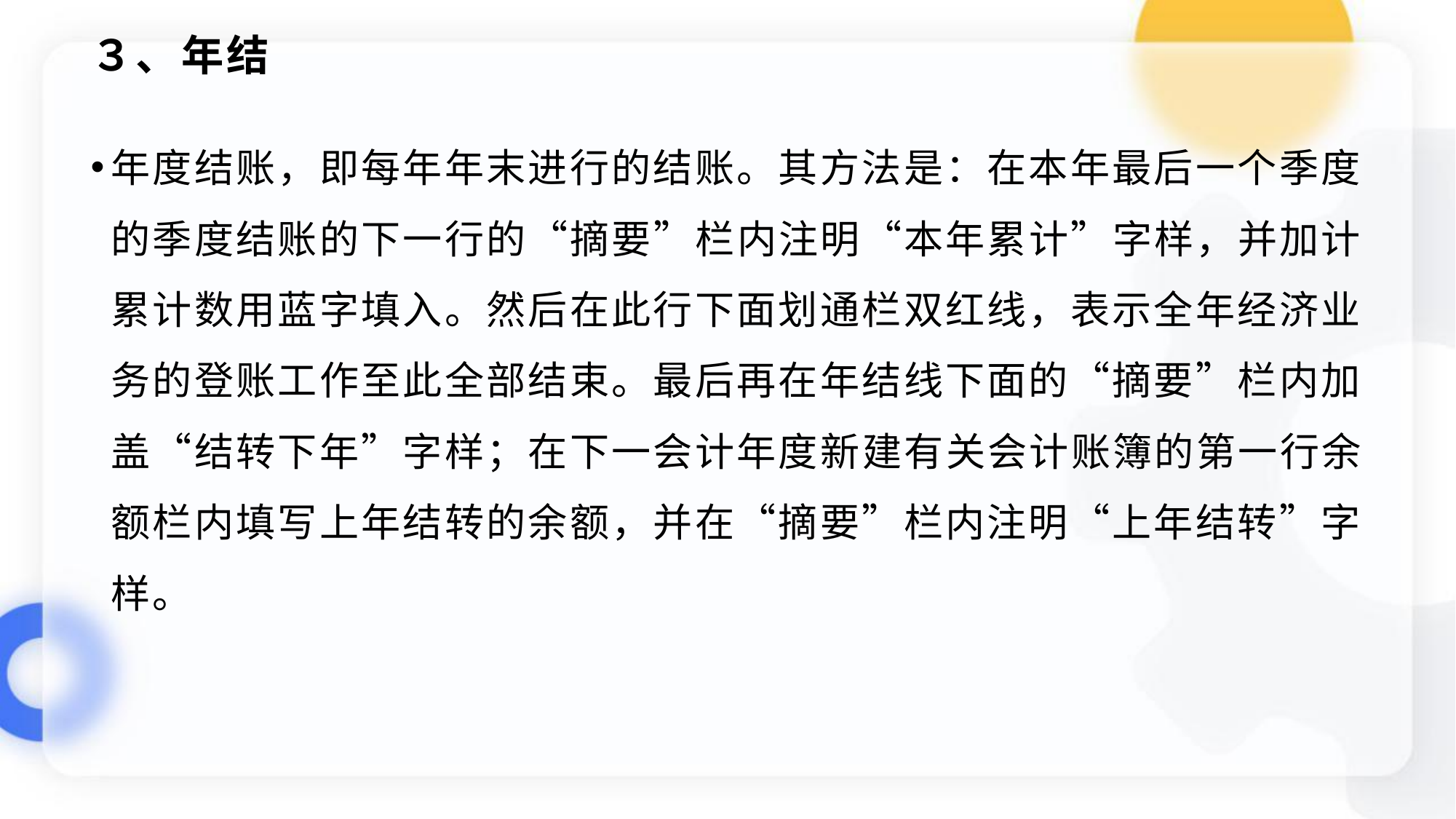

# ３、年结
年度结账，即每年年末进行的结账。其方法是：在本年最后一个季度的季度结账的下一行的“摘要”栏内注明“本年累计”字样，并加计累计数用蓝字填入。然后在此行下面划通栏双红线，表示全年经济业务的登账工作至此全部结束。最后再在年结线下面的“摘要”栏内加盖“结转下年”字样；在下一会计年度新建有关会计账簿的第一行余额栏内填写上年结转的余额，并在“摘要”栏内注明“上年结转”字样。